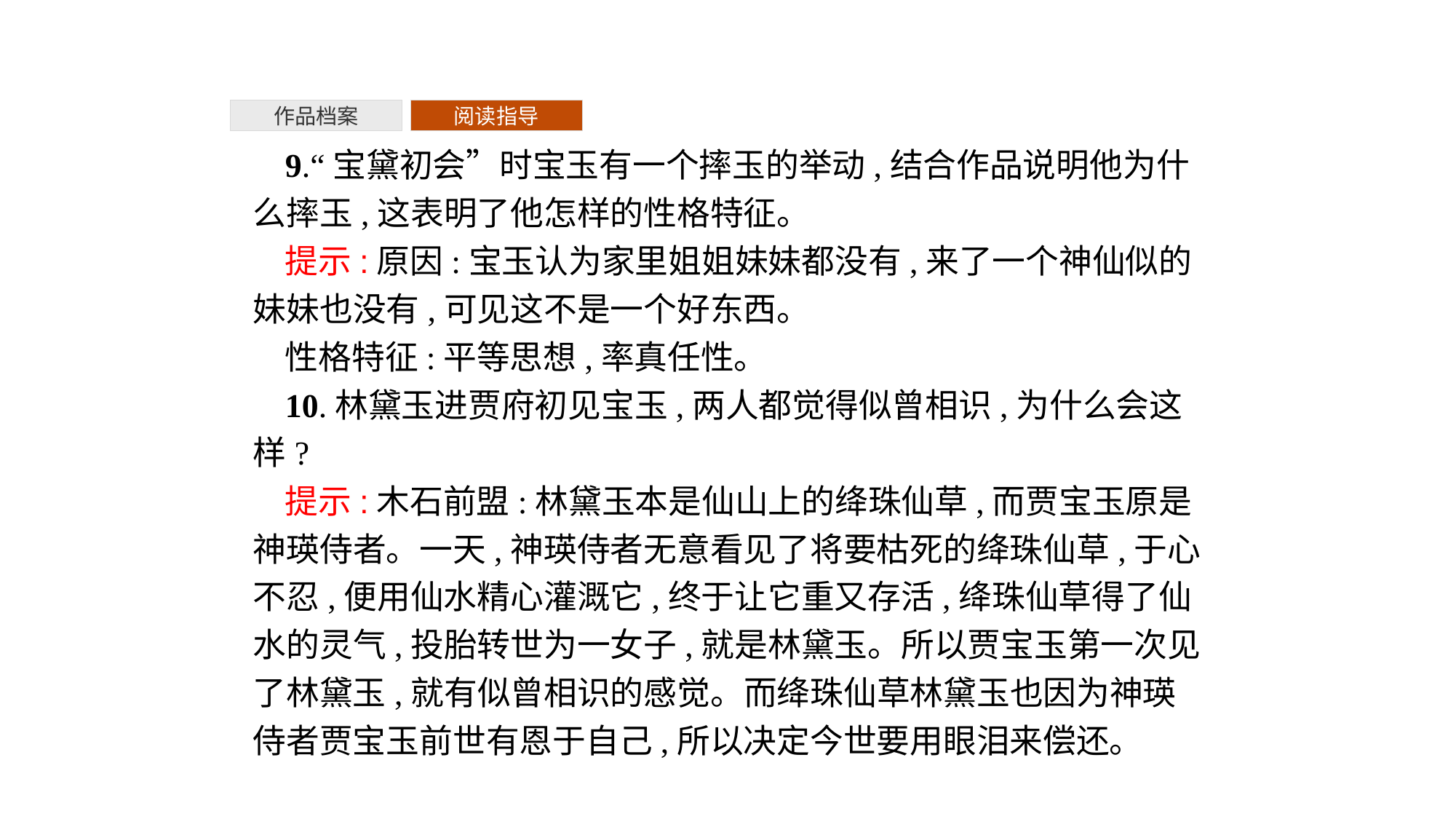

作品档案
阅读指导
9.“宝黛初会”时宝玉有一个摔玉的举动,结合作品说明他为什么摔玉,这表明了他怎样的性格特征。
提示:原因:宝玉认为家里姐姐妹妹都没有,来了一个神仙似的妹妹也没有,可见这不是一个好东西。
性格特征:平等思想,率真任性。
10.林黛玉进贾府初见宝玉,两人都觉得似曾相识,为什么会这样?
提示:木石前盟:林黛玉本是仙山上的绛珠仙草,而贾宝玉原是神瑛侍者。一天,神瑛侍者无意看见了将要枯死的绛珠仙草,于心不忍,便用仙水精心灌溉它,终于让它重又存活,绛珠仙草得了仙水的灵气,投胎转世为一女子,就是林黛玉。所以贾宝玉第一次见了林黛玉,就有似曾相识的感觉。而绛珠仙草林黛玉也因为神瑛侍者贾宝玉前世有恩于自己,所以决定今世要用眼泪来偿还。